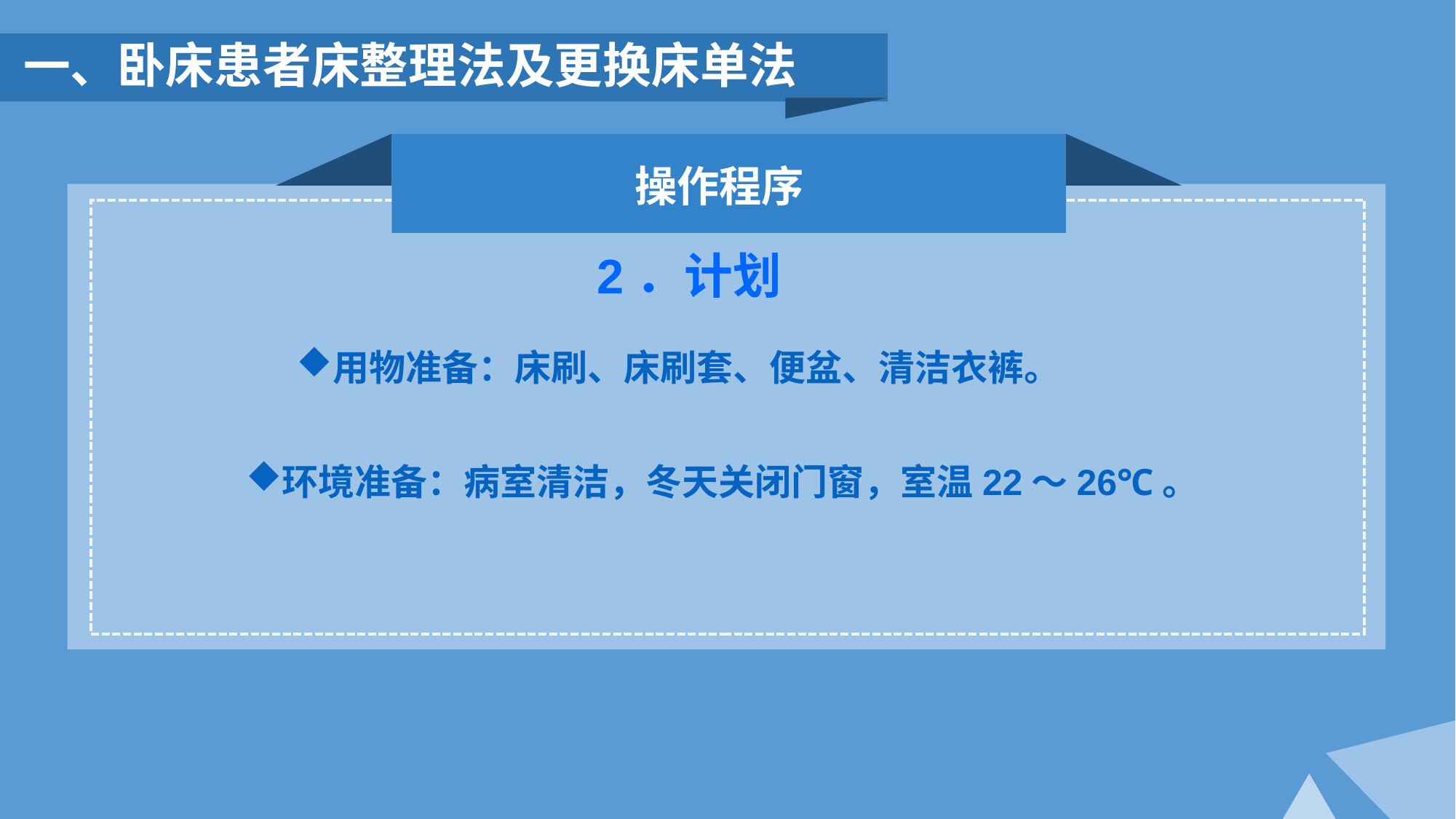

一、卧床患者床整理法及更换床单法

操作程序

2．计划
用物准备：床刷、床刷套、便盆、清洁衣裤。
环境准备：病室清洁，冬天关闭门窗，室温22～26℃。